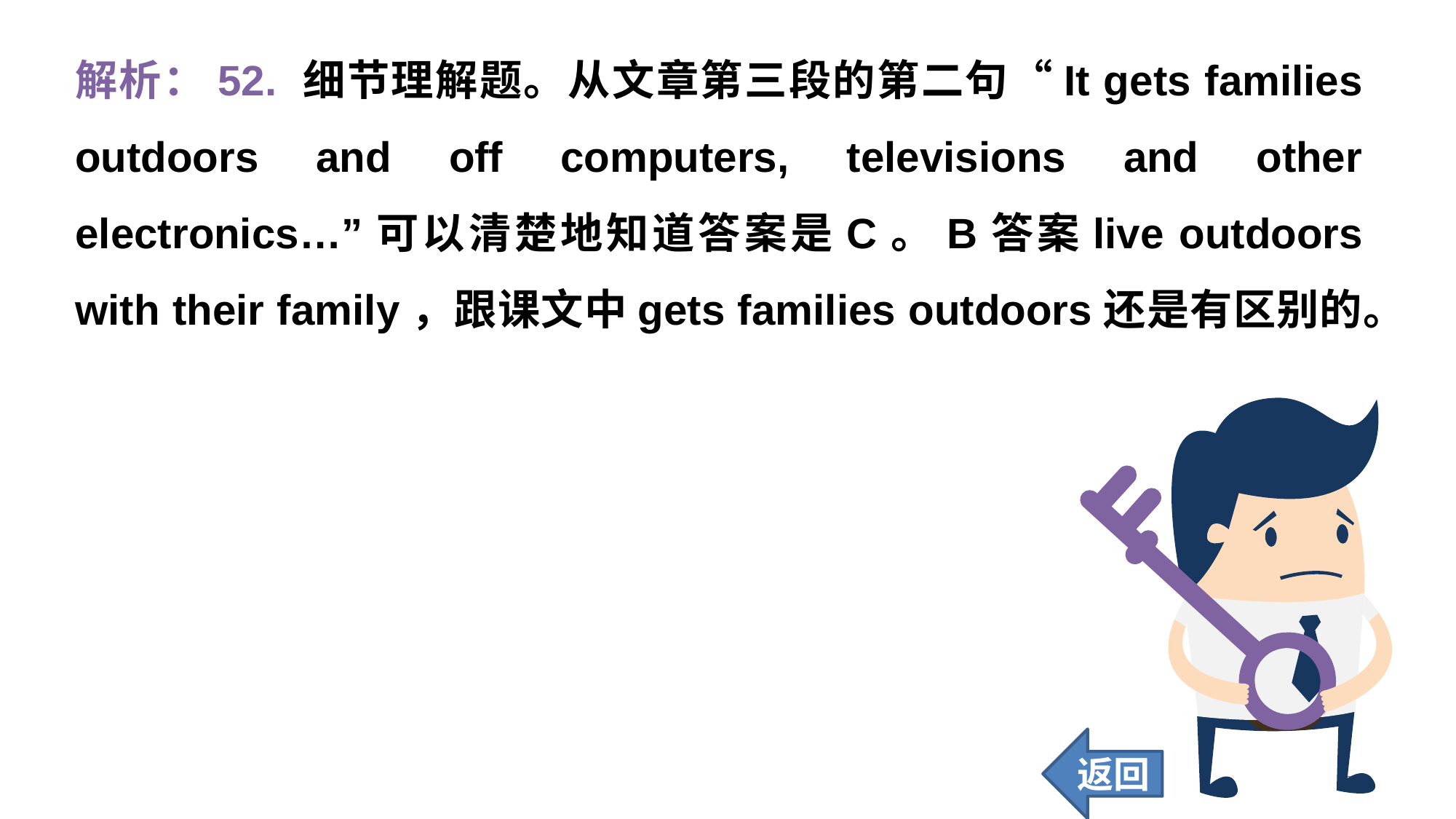

解析：52. 细节理解题。从文章第三段的第二句“It gets families outdoors and off computers, televisions and other electronics…”可以清楚地知道答案是C。B答案live outdoors with their family，跟课文中gets families outdoors还是有区别的。

返回
387